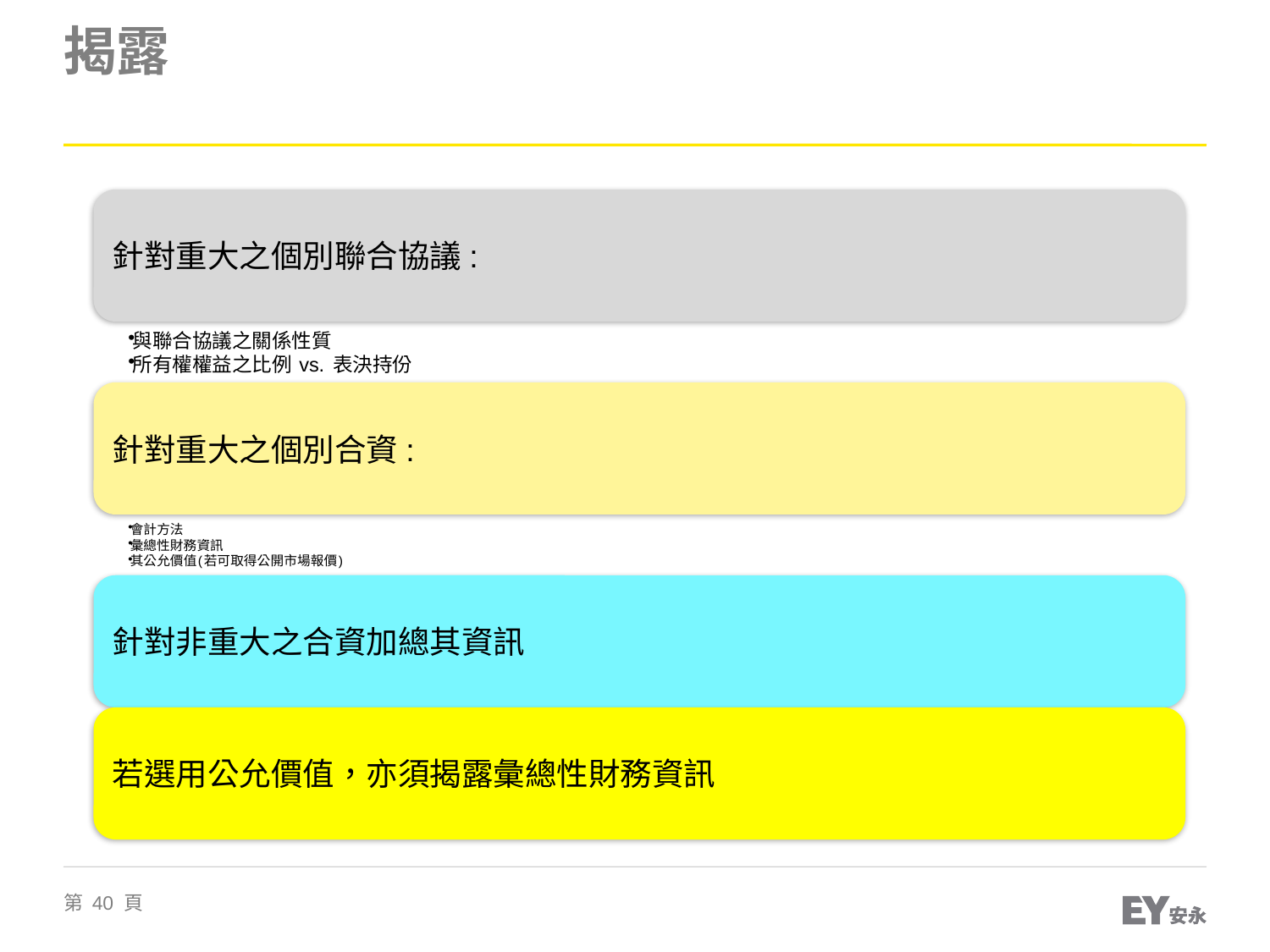

# 揭露
針對重大之個別聯合協議:
與聯合協議之關係性質
針對重大之個別合資:
會計方法
針對非重大之合資加總其資訊
若選用公允價值，亦須揭露彙總性財務資訊
所有權權益之比例 vs. 表決持份
彙總性財務資訊
其公允價值(若可取得公開市場報價)